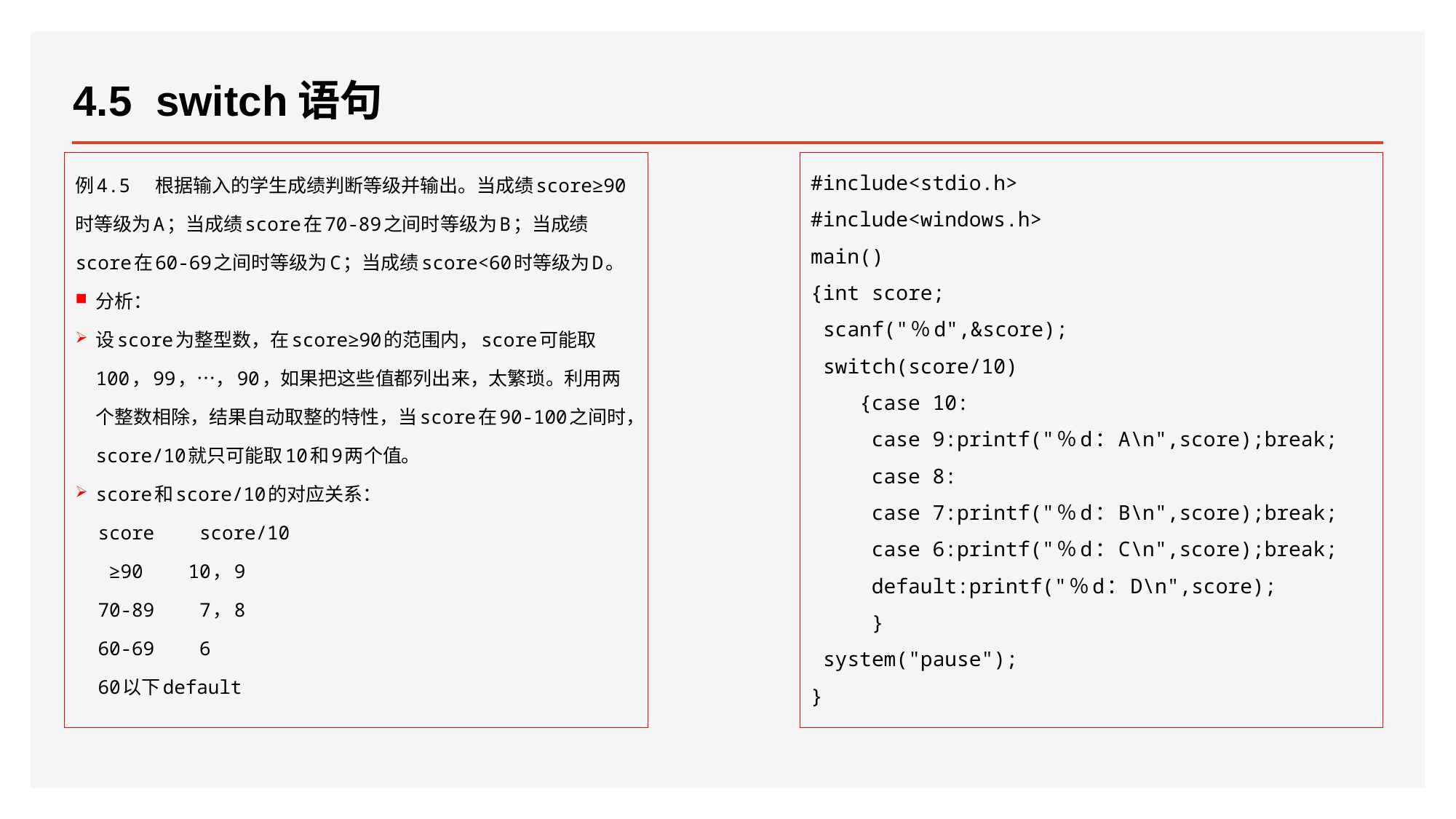

# 4.5  switch语句
例4.5  根据输入的学生成绩判断等级并输出。当成绩score≥90时等级为A；当成绩score在70-89之间时等级为B；当成绩score在60-69之间时等级为C；当成绩score<60时等级为D。
分析：
设score为整型数，在score≥90的范围内，score可能取100，99，…，90，如果把这些值都列出来，太繁琐。利用两个整数相除，结果自动取整的特性，当score在90-100之间时，score/10就只可能取10和9两个值。
score和score/10的对应关系：
  score    score/10
   ≥90    10，9
  70-89    7，8
  60-69    6
  60以下default
#include<stdio.h>
#include<windows.h>
main()
{int score;
 scanf("％d",&score);
 switch(score/10)
    {case 10:
     case 9:printf("％d：A\n",score);break;
     case 8:
     case 7:printf("％d：B\n",score);break;
     case 6:printf("％d：C\n",score);break;
     default:printf("％d：D\n",score);
     }
 system("pause");
}